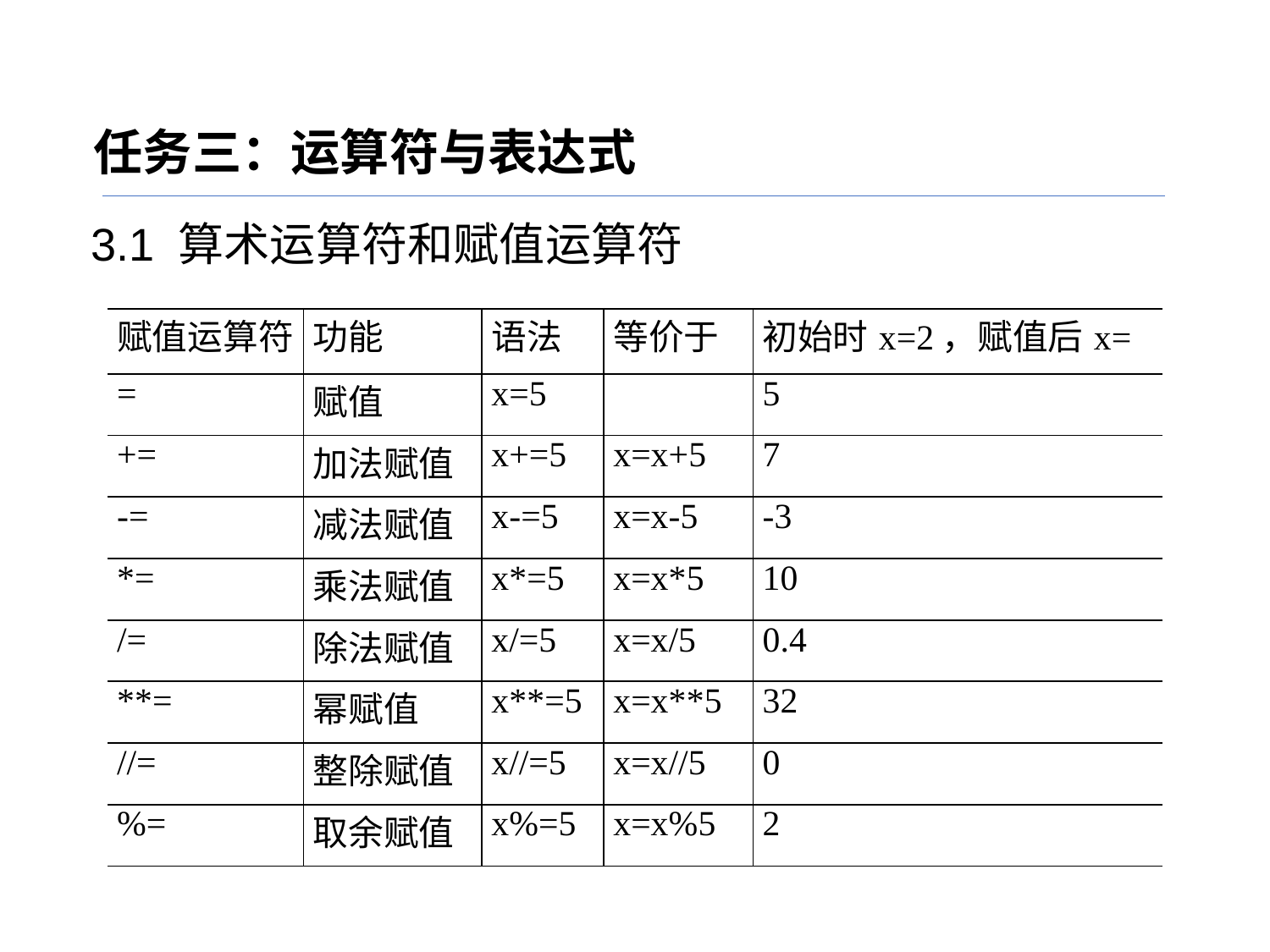

任务三：运算符与表达式
3.1 算术运算符和赋值运算符
| 赋值运算符 | 功能 | 语法 | 等价于 | 初始时x=2，赋值后x= |
| --- | --- | --- | --- | --- |
| = | 赋值 | x=5 |  | 5 |
| += | 加法赋值 | x+=5 | x=x+5 | 7 |
| -= | 减法赋值 | x-=5 | x=x-5 | -3 |
| \*= | 乘法赋值 | x\*=5 | x=x\*5 | 10 |
| /= | 除法赋值 | x/=5 | x=x/5 | 0.4 |
| \*\*= | 幂赋值 | x\*\*=5 | x=x\*\*5 | 32 |
| //= | 整除赋值 | x//=5 | x=x//5 | 0 |
| %= | 取余赋值 | x%=5 | x=x%5 | 2 |